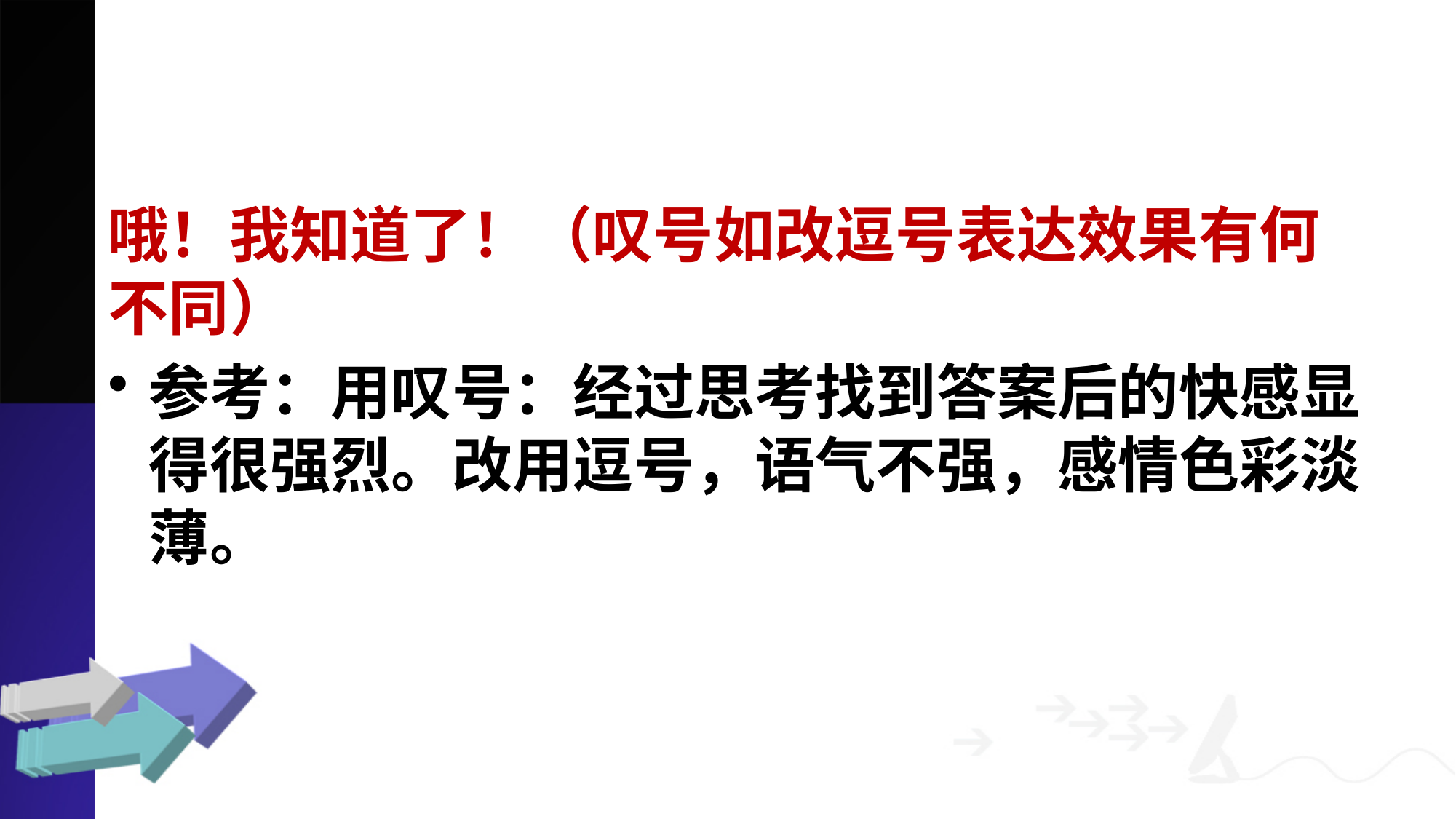

#
哦！我知道了！（叹号如改逗号表达效果有何不同）
参考：用叹号：经过思考找到答案后的快感显得很强烈。改用逗号，语气不强，感情色彩淡薄。